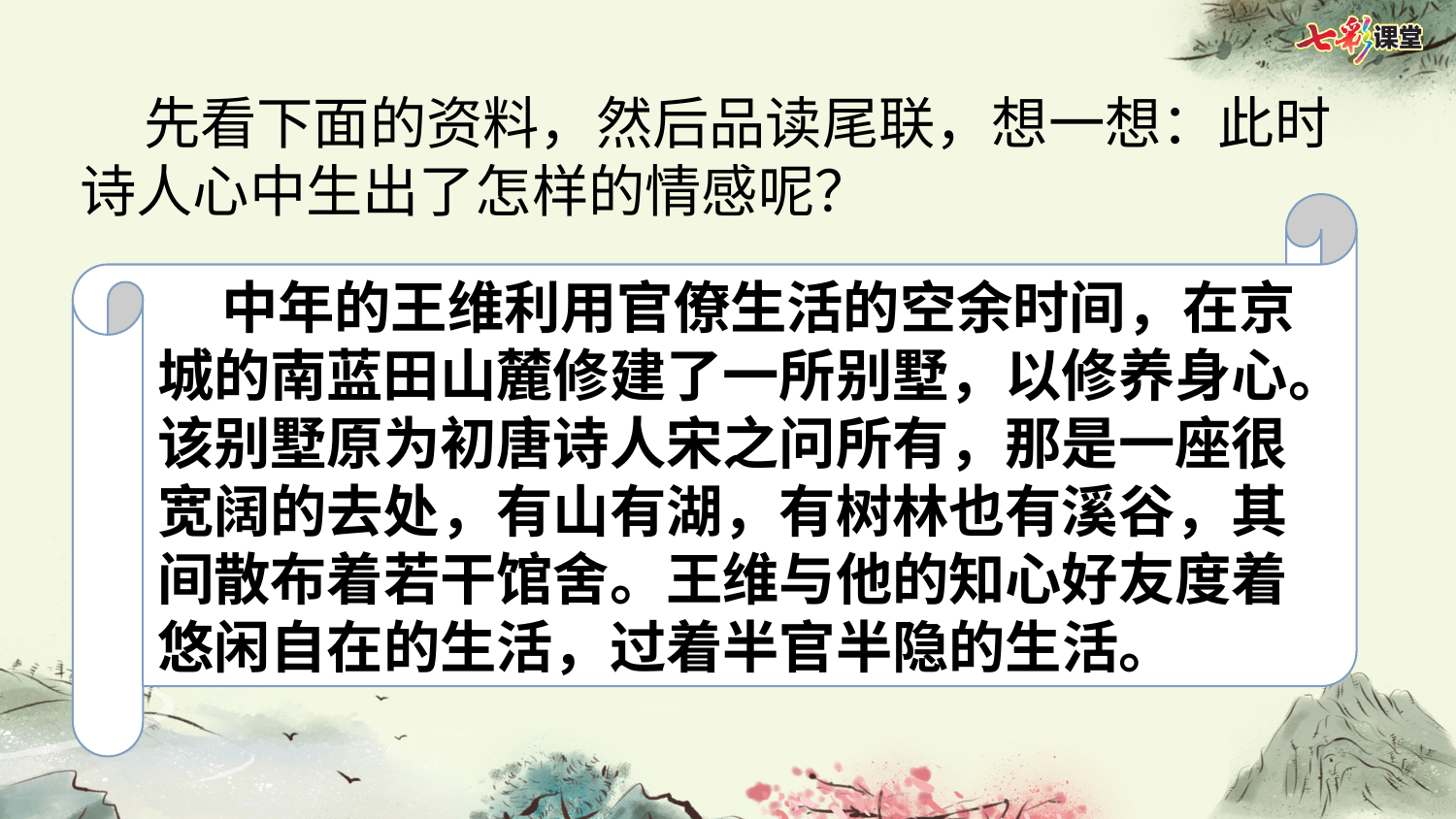

先看下面的资料，然后品读尾联，想一想：此时诗人心中生出了怎样的情感呢？
    中年的王维利用官僚生活的空余时间，在京城的南蓝田山麓修建了一所别墅，以修养身心。该别墅原为初唐诗人宋之问所有，那是一座很宽阔的去处，有山有湖，有树林也有溪谷，其间散布着若干馆舍。王维与他的知心好友度着悠闲自在的生活，过着半官半隐的生活。